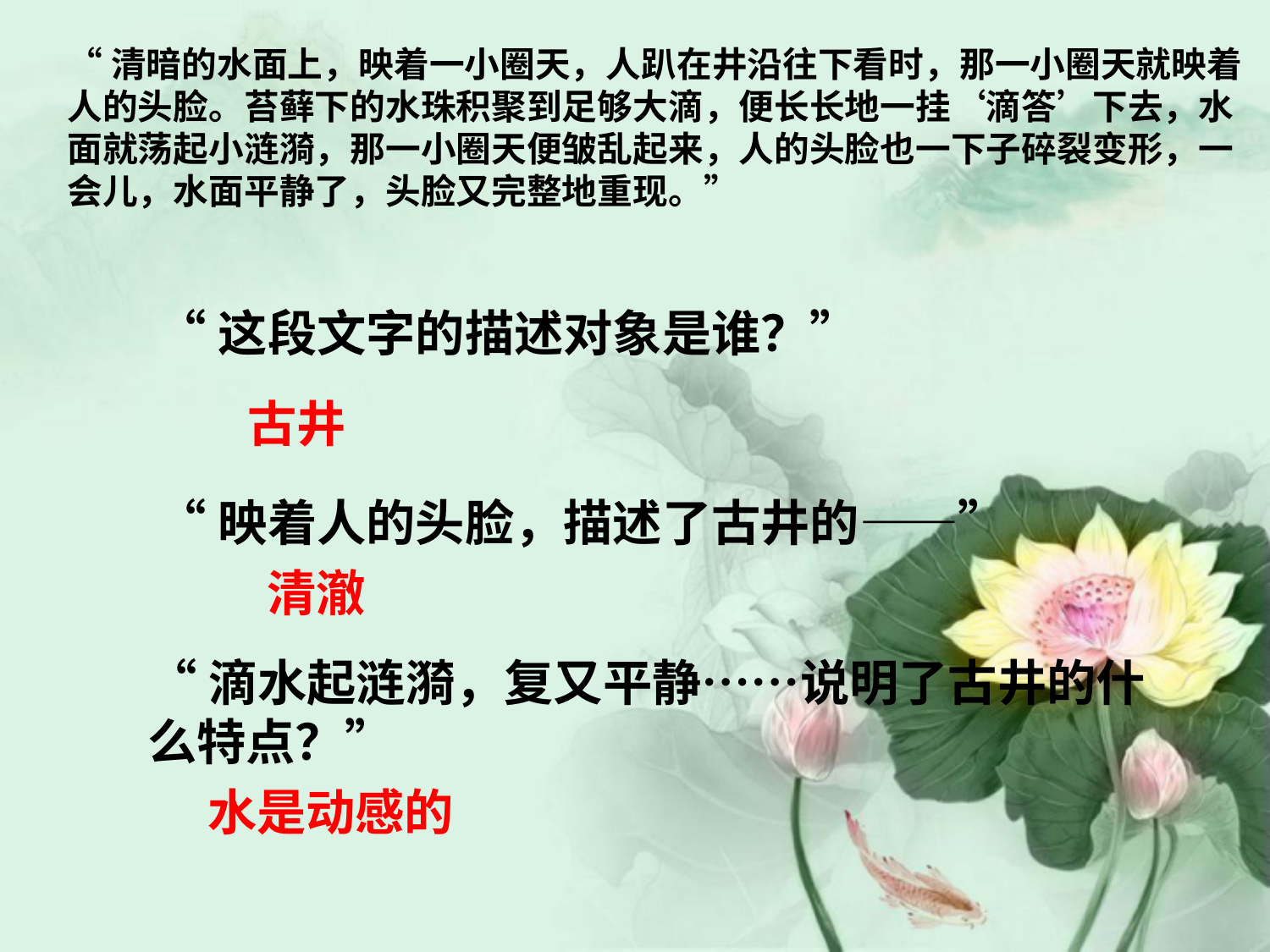

“清暗的水面上，映着一小圈天，人趴在井沿往下看时，那一小圈天就映着人的头脸。苔藓下的水珠积聚到足够大滴，便长长地一挂‘滴答’下去，水面就荡起小涟漪，那一小圈天便皱乱起来，人的头脸也一下子碎裂变形，一会儿，水面平静了，头脸又完整地重现。”

“这段文字的描述对象是谁？”
古井
“映着人的头脸，描述了古井的——”
清澈
“滴水起涟漪，复又平静……说明了古井的什么特点？”
水是动感的